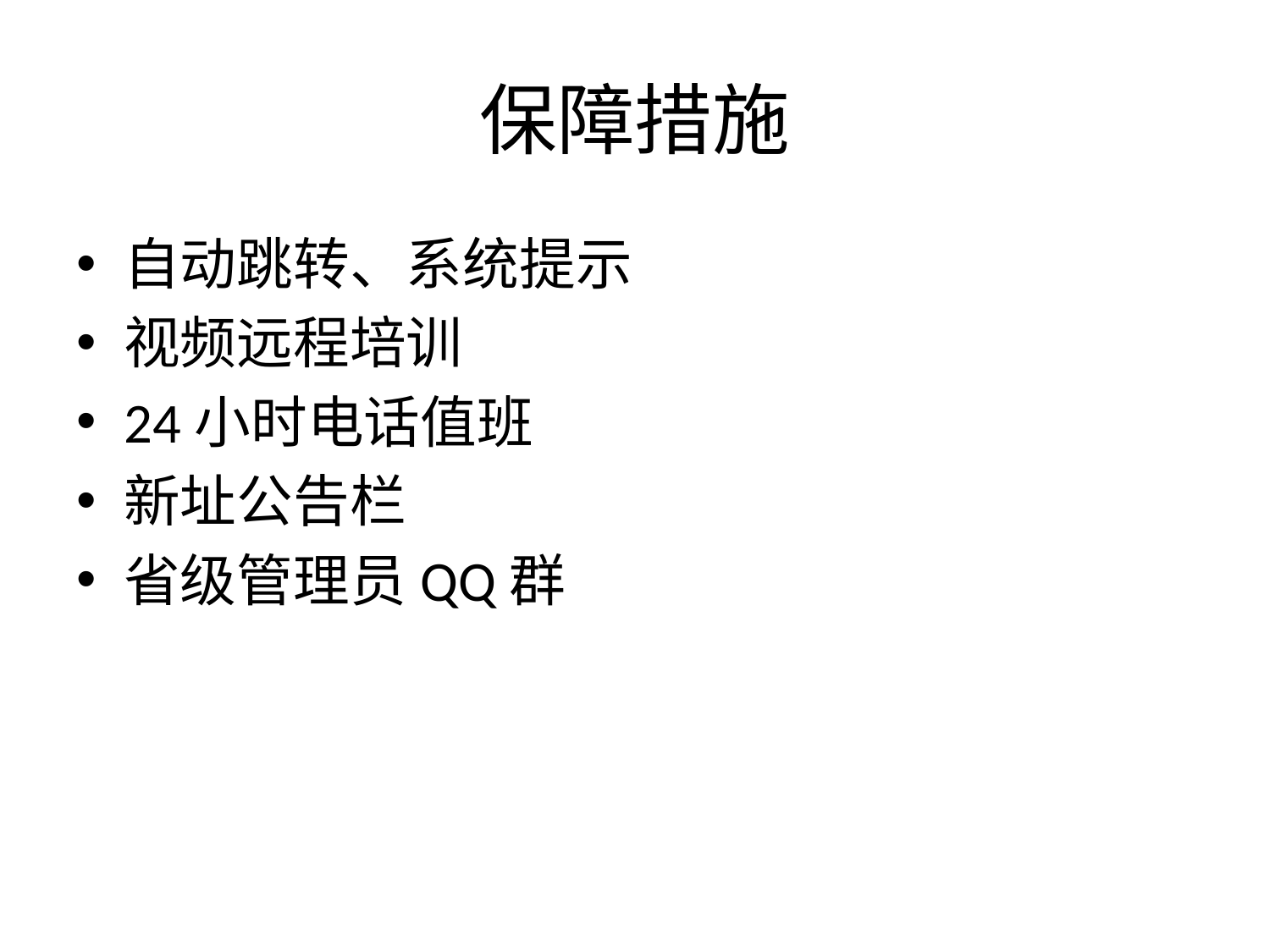

# 保障措施
自动跳转、系统提示
视频远程培训
24小时电话值班
新址公告栏
省级管理员QQ群